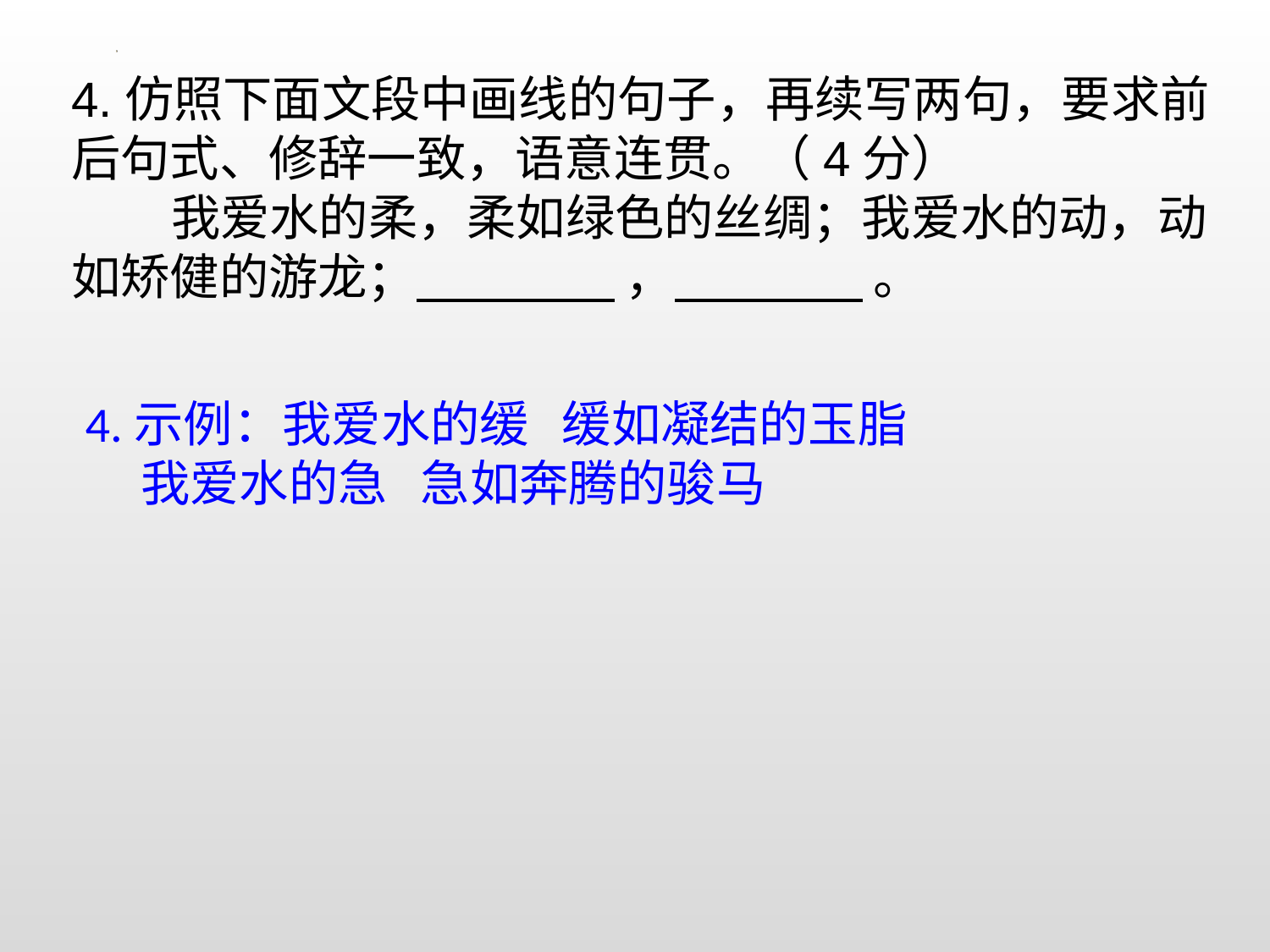

4.仿照下面文段中画线的句子，再续写两句，要求前后句式、修辞一致，语意连贯。（4分）
        我爱水的柔，柔如绿色的丝绸；我爱水的动，动如矫健的游龙；                   ，                  。
4.示例：我爱水的缓   缓如凝结的玉脂
    我爱水的急   急如奔腾的骏马